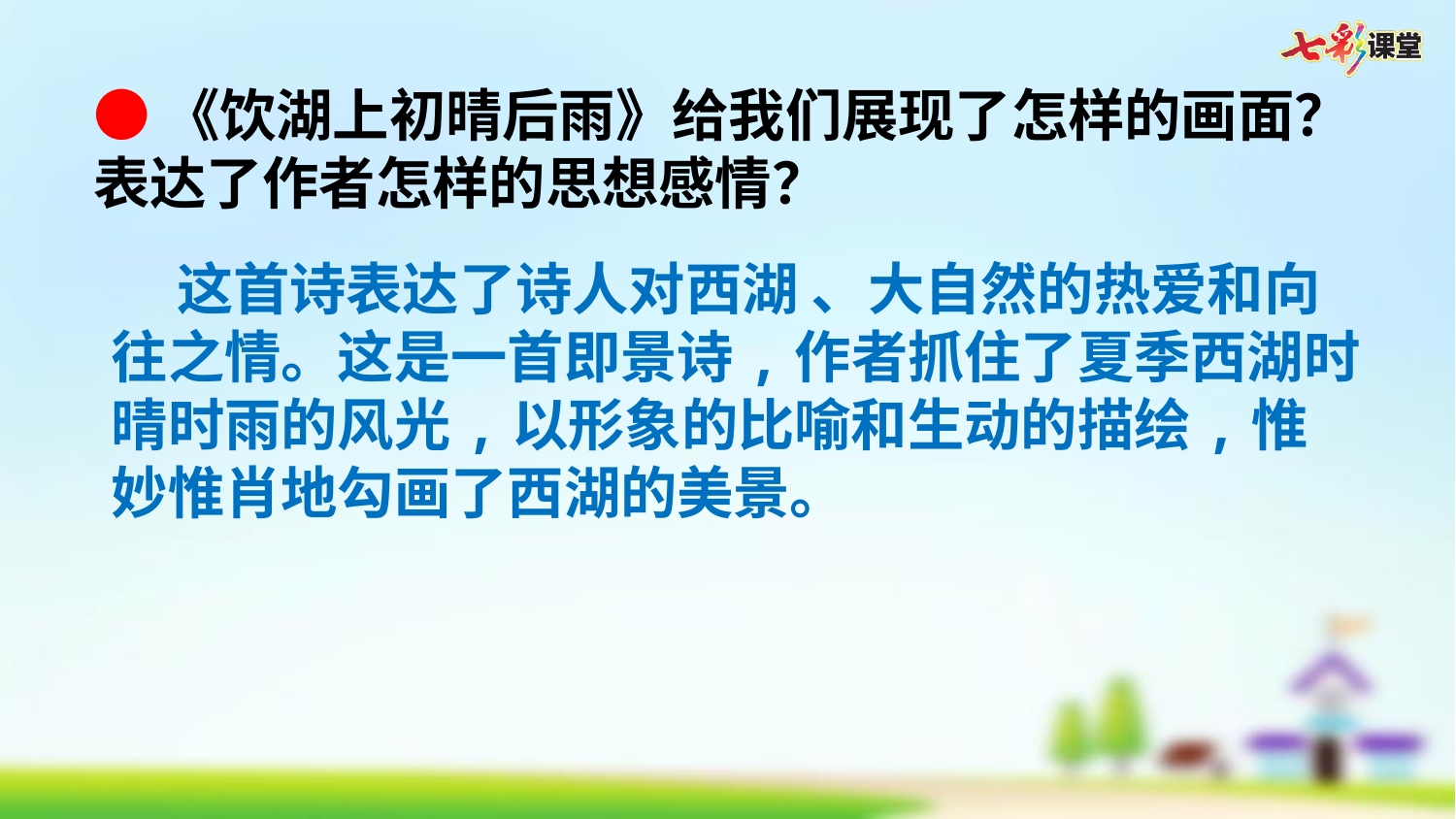

●《饮湖上初晴后雨》给我们展现了怎样的画面？表达了作者怎样的思想感情？
    这首诗表达了诗人对西湖 、大自然的热爱和向往之情。这是一首即景诗,作者抓住了夏季西湖时晴时雨的风光,以形象的比喻和生动的描绘,惟妙惟肖地勾画了西湖的美景。